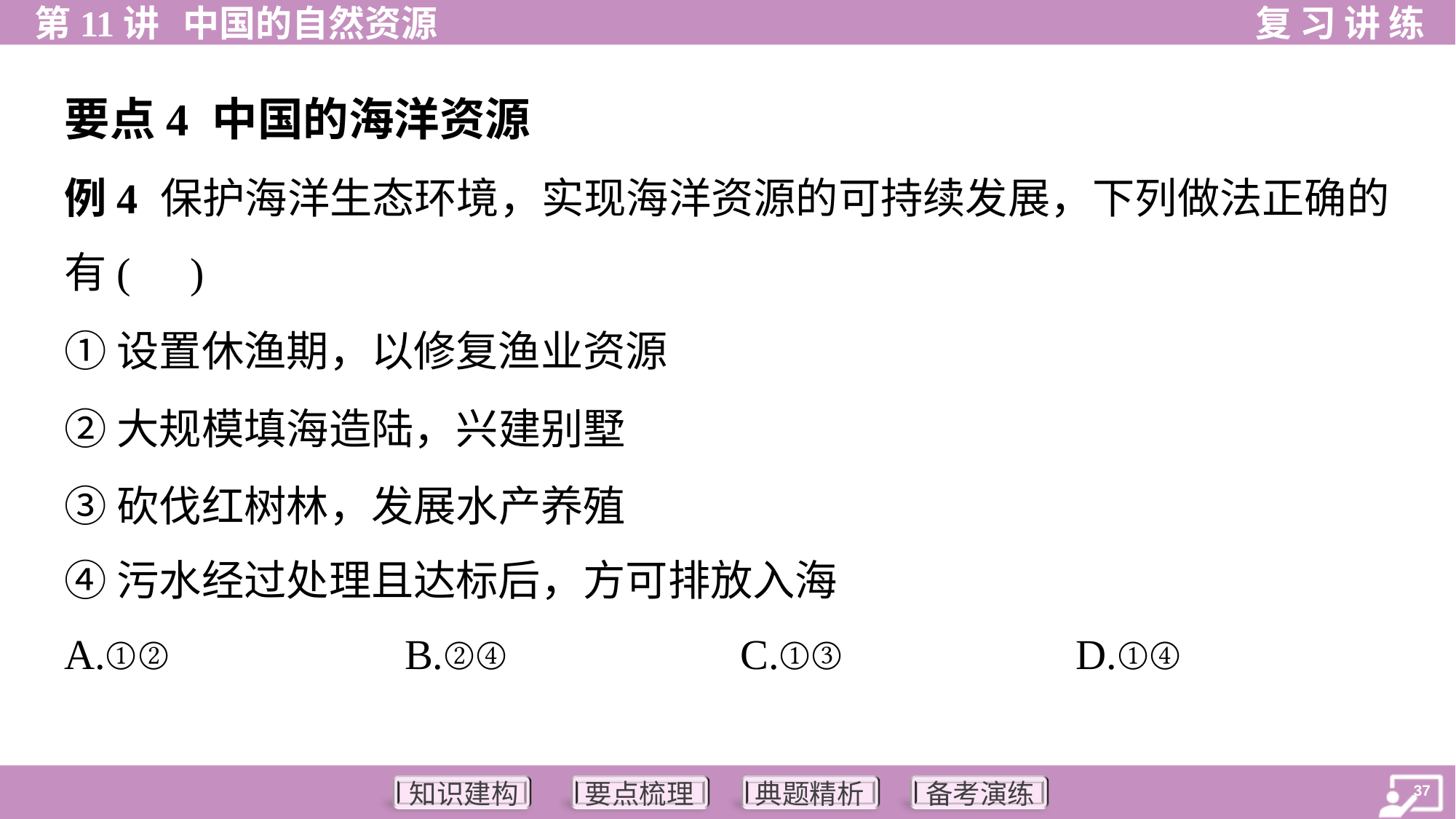

要点4 中国的海洋资源
例4 保护海洋生态环境，实现海洋资源的可持续发展，下列做法正确的
有(     )
①设置休渔期，以修复渔业资源
②大规模填海造陆，兴建别墅
③砍伐红树林，发展水产养殖
④污水经过处理且达标后，方可排放入海
A.①②	B.②④	C.①③	D.①④